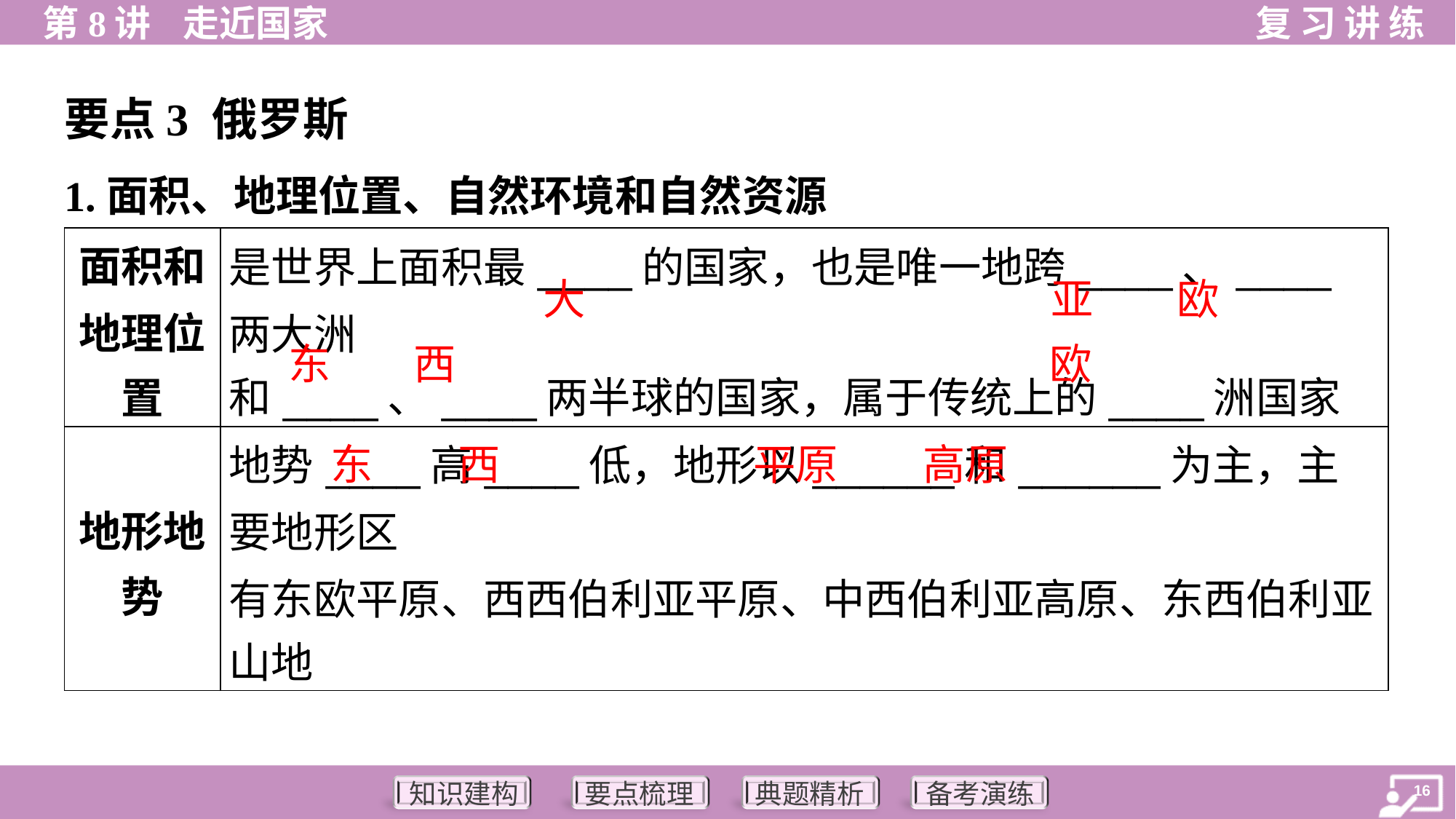

要点3 俄罗斯
1.面积、地理位置、自然环境和自然资源
| 面积和 地理位 置 | 是世界上面积最\_\_\_\_的国家，也是唯一地跨\_\_\_\_、\_\_\_\_两大洲 和\_\_\_\_、\_\_\_\_两半球的国家，属于传统上的\_\_\_\_洲国家 |
| --- | --- |
| 地形地 势 | 地势\_\_\_\_高\_\_\_\_低，地形以\_\_\_\_\_\_和\_\_\_\_\_\_为主，主要地形区 有东欧平原、西西伯利亚平原、中西伯利亚高原、东西伯利亚 山地 |
大
亚
欧
东
西
欧
东
西
平原
高原